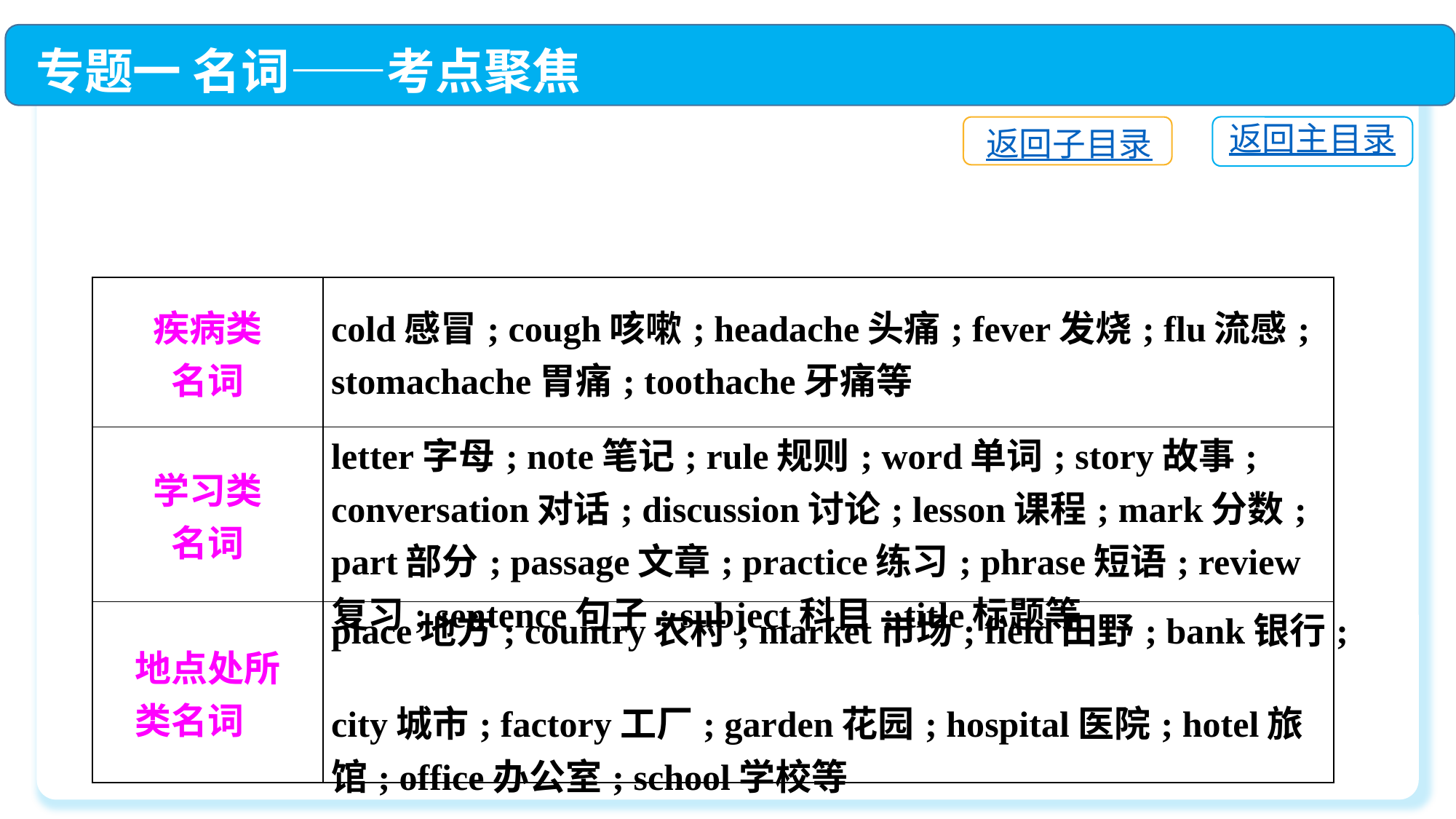

专题一 名词——考点聚焦

返回主目录

返回子目录

| 疾病类 名词 | cold感冒; cough咳嗽; headache头痛; fever发烧; flu流感; stomachache胃痛; toothache牙痛等 |
| --- | --- |
| 学习类 名词 | letter字母; note笔记; rule规则; word单词; story故事; conversation对话; discussion讨论; lesson课程; mark分数; part部分; passage文章; practice练习; phrase短语; review复习; sentence句子; subject科目; title标题等 |
| 地点处所 类名词 | place地方; country农村; market市场; field田野; bank银行; city城市; factory工厂; garden花园; hospital医院; hotel旅馆; office办公室; school学校等 |